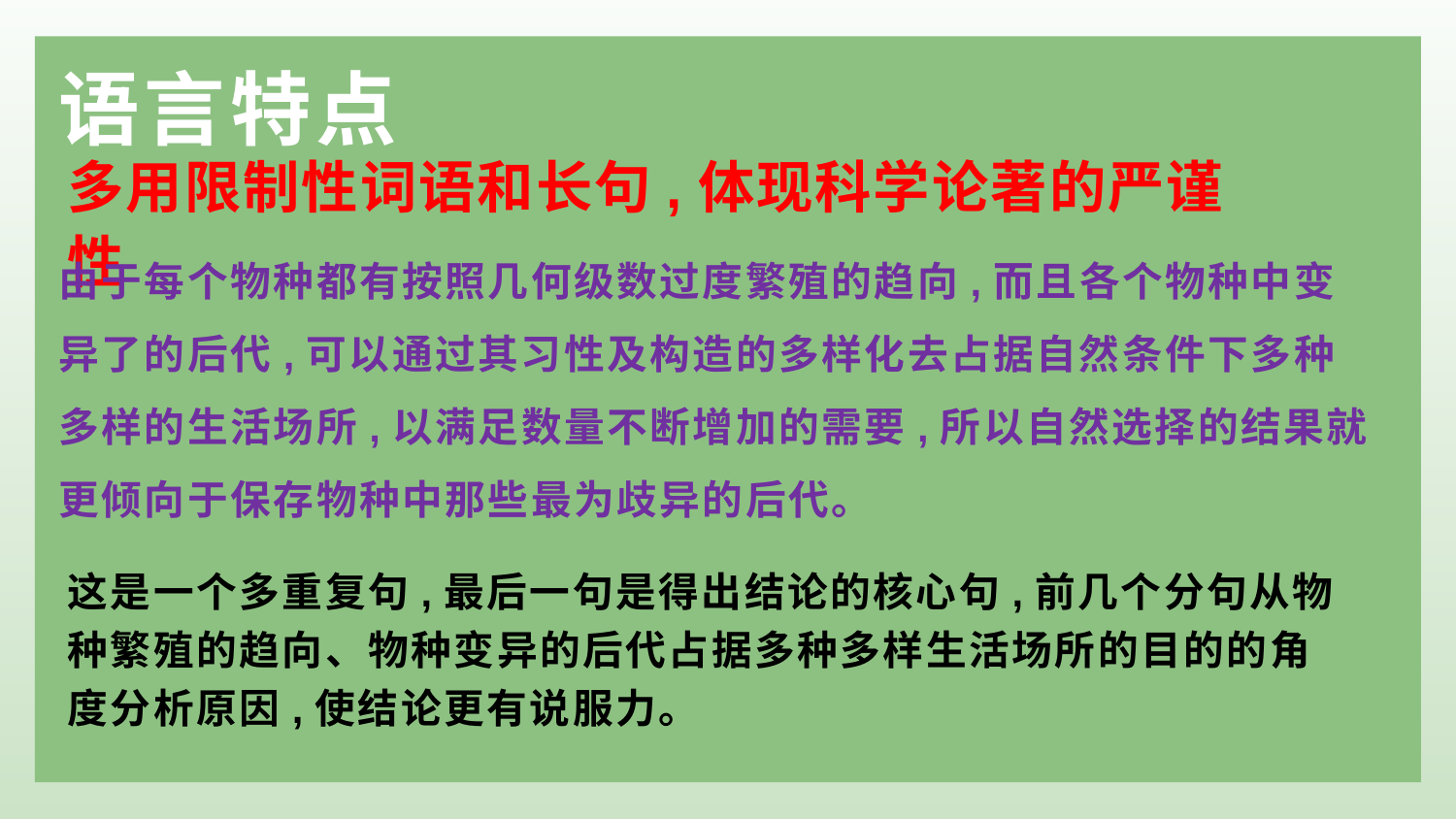

语言特点
多用限制性词语和长句,体现科学论著的严谨性
由于每个物种都有按照几何级数过度繁殖的趋向,而且各个物种中变异了的后代,可以通过其习性及构造的多样化去占据自然条件下多种多样的生活场所,以满足数量不断增加的需要,所以自然选择的结果就更倾向于保存物种中那些最为歧异的后代。
这是一个多重复句,最后一句是得出结论的核心句,前几个分句从物种繁殖的趋向、物种变异的后代占据多种多样生活场所的目的的角度分析原因,使结论更有说服力。